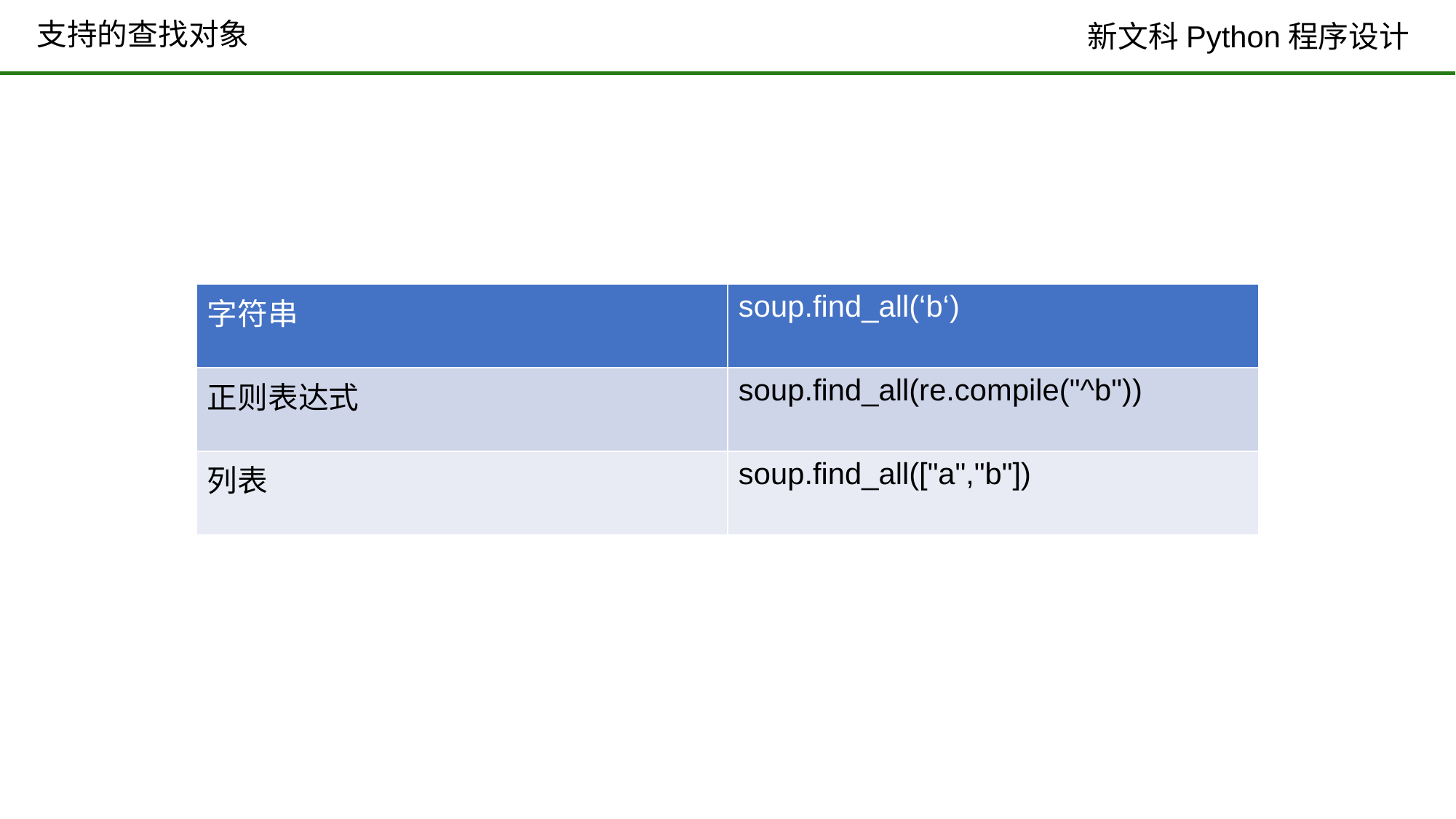

# 支持的查找对象
| 字符串 | soup.find\_all(‘b‘) |
| --- | --- |
| 正则表达式 | soup.find\_all(re.compile("^b")) |
| 列表 | soup.find\_all(["a","b"]) |